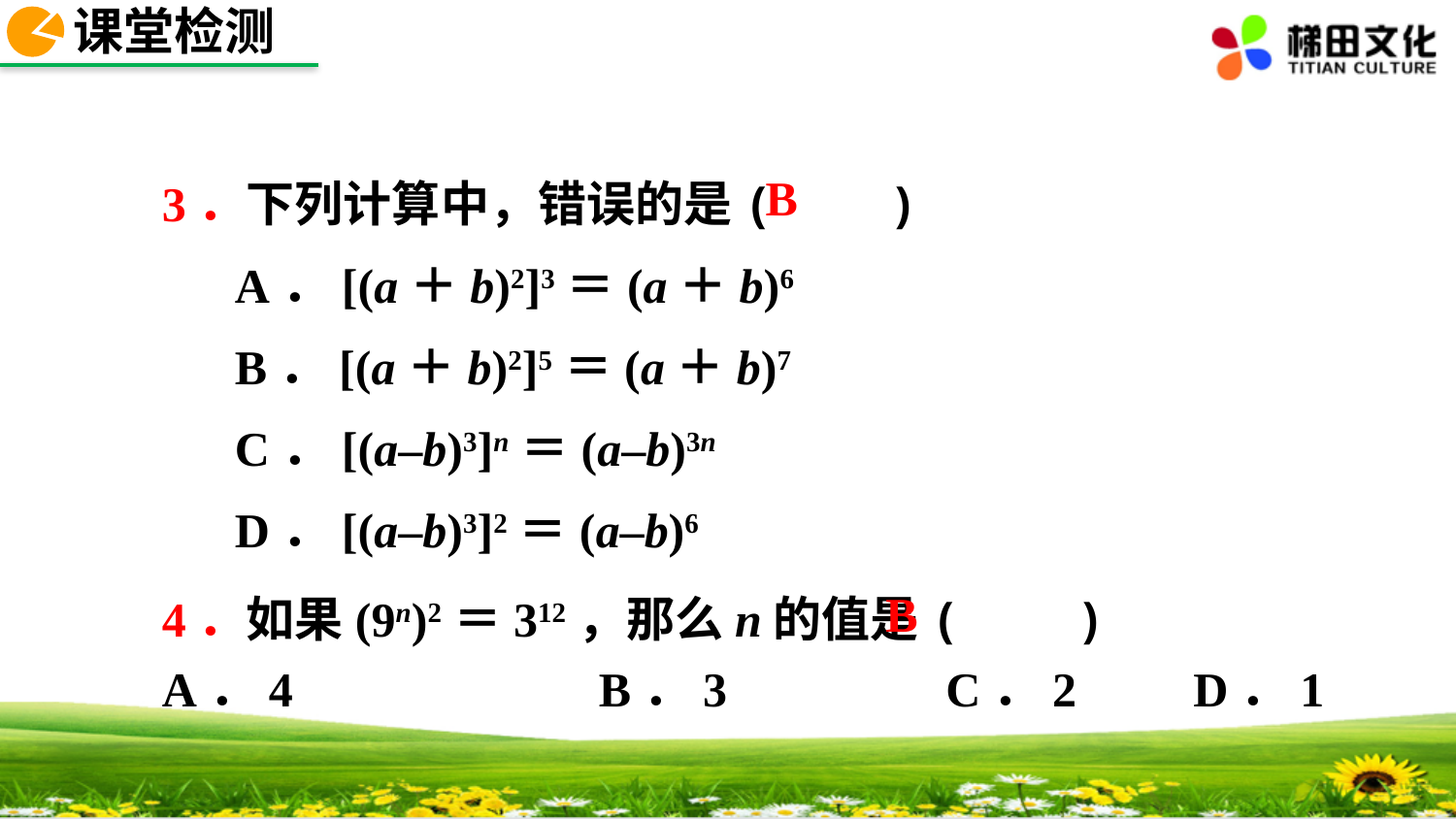

课堂检测

3．下列计算中，错误的是(    )
A．[(a＋b)2]3＝(a＋b)6
B．[(a＋b)2]5＝(a＋b)7
C．[(a–b)3]n＝(a–b)3n
D．[(a–b)3]2＝(a–b)6
B
4．如果(9n)2＝312，那么n的值是(    )
A．4  		B．3                  C．2  	 D．1
B